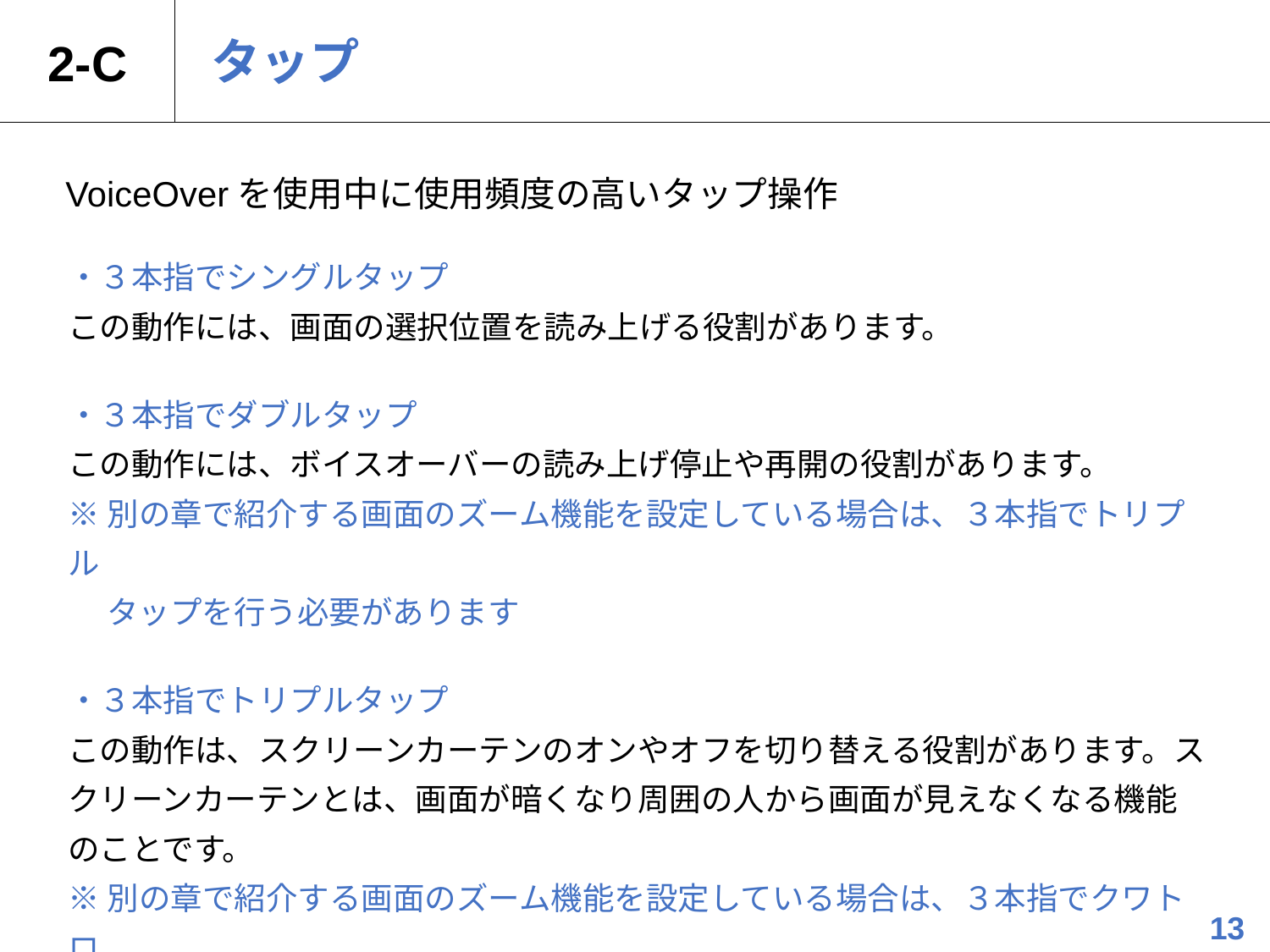

# 2-C
タップ
VoiceOverを使用中に使用頻度の高いタップ操作
・３本指でシングルタップ
この動作には、画面の選択位置を読み上げる役割があります。​

・３本指でダブルタップ
この動作には、ボイスオーバーの読み上げ停止や再開の役割があります。
※別の章で紹介する画面のズーム機能を設定している場合は、３本指でトリプル
　 タップを行う必要があります

・３本指でトリプルタップ
この動作は、スクリーンカーテンのオンやオフを切り替える役割があります。スクリーンカーテンとは、画面が暗くなり周囲の人から画面が見えなくなる機能のことです。
※別の章で紹介する画面のズーム機能を設定している場合は、３本指でクワトロ
 　タップを行う必要があります
13